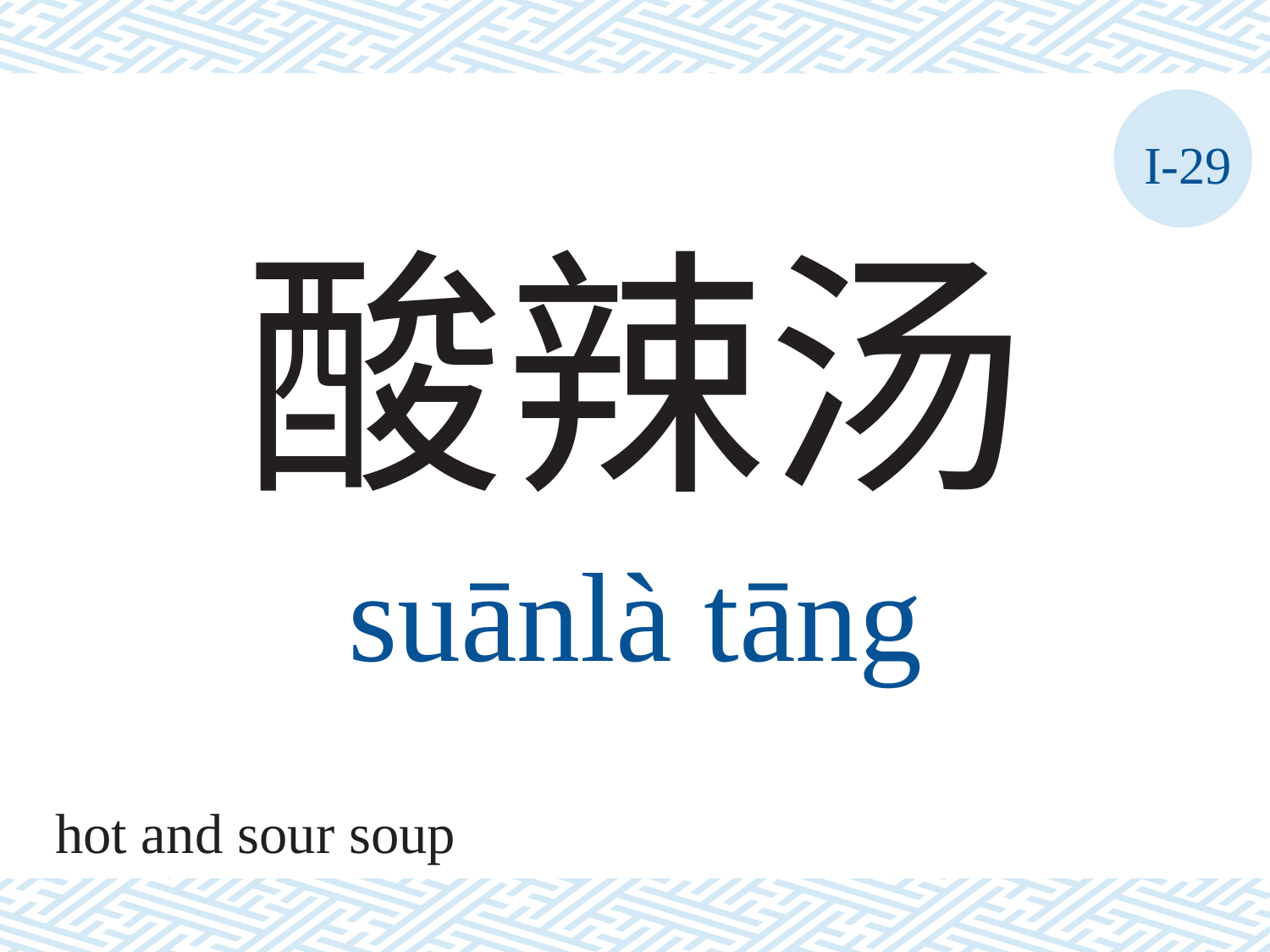

I-29
酸辣汤
suānlà	tāng
hot and sour soup